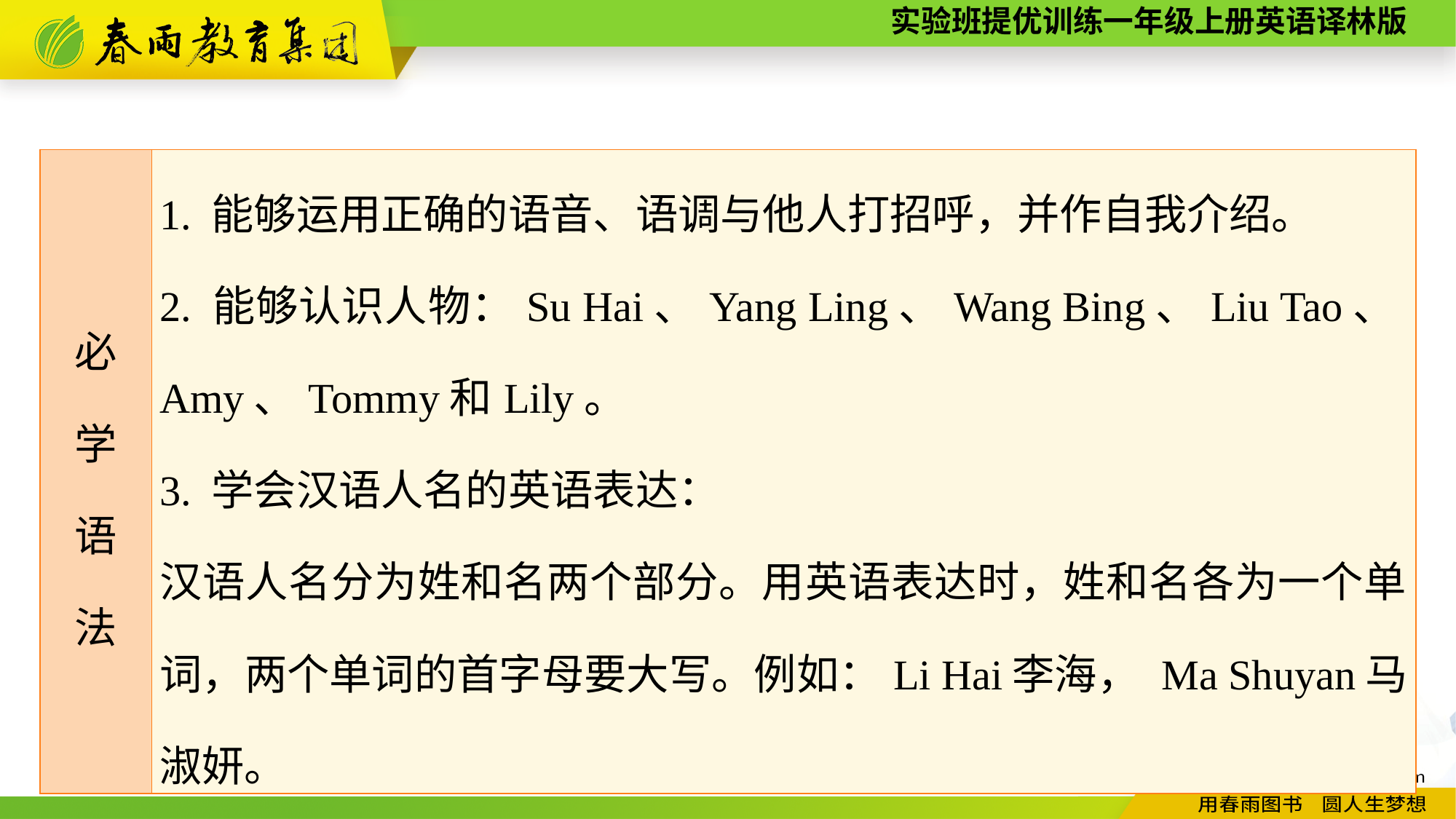

| 必 学 语 法 | 1. 能够运用正确的语音、语调与他人打招呼，并作自我介绍。 2. 能够认识人物：Su Hai、Yang Ling、Wang Bing、Liu Tao、Amy、Tommy和Lily。 3. 学会汉语人名的英语表达： 汉语人名分为姓和名两个部分。用英语表达时，姓和名各为一个单词，两个单词的首字母要大写。例如：Li Hai李海， Ma Shuyan马淑妍。 |
| --- | --- |